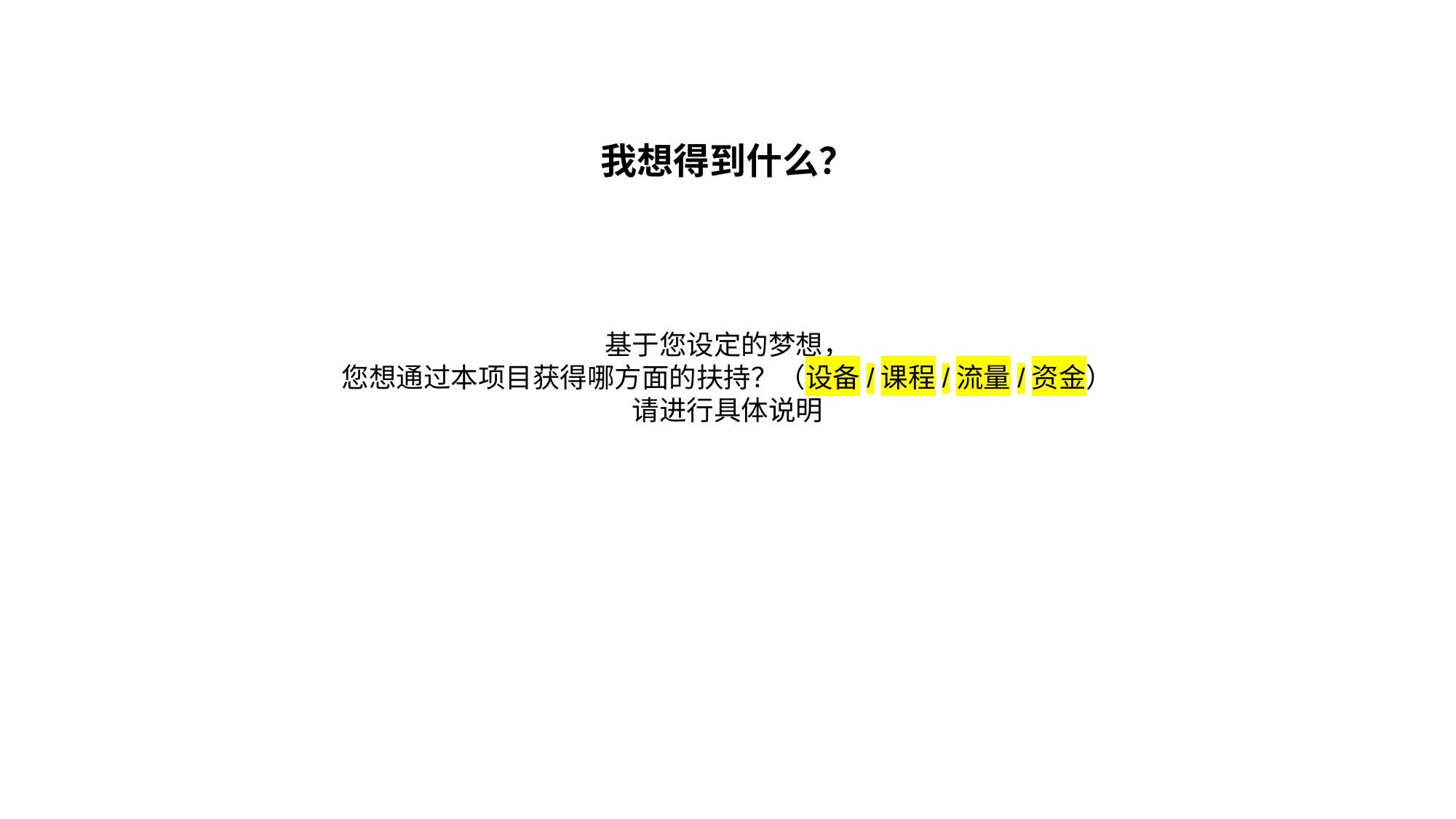

我想得到什么？
基于您设定的梦想，
您想通过本项目获得哪方面的扶持？（设备/课程/流量/资金）
请进行具体说明